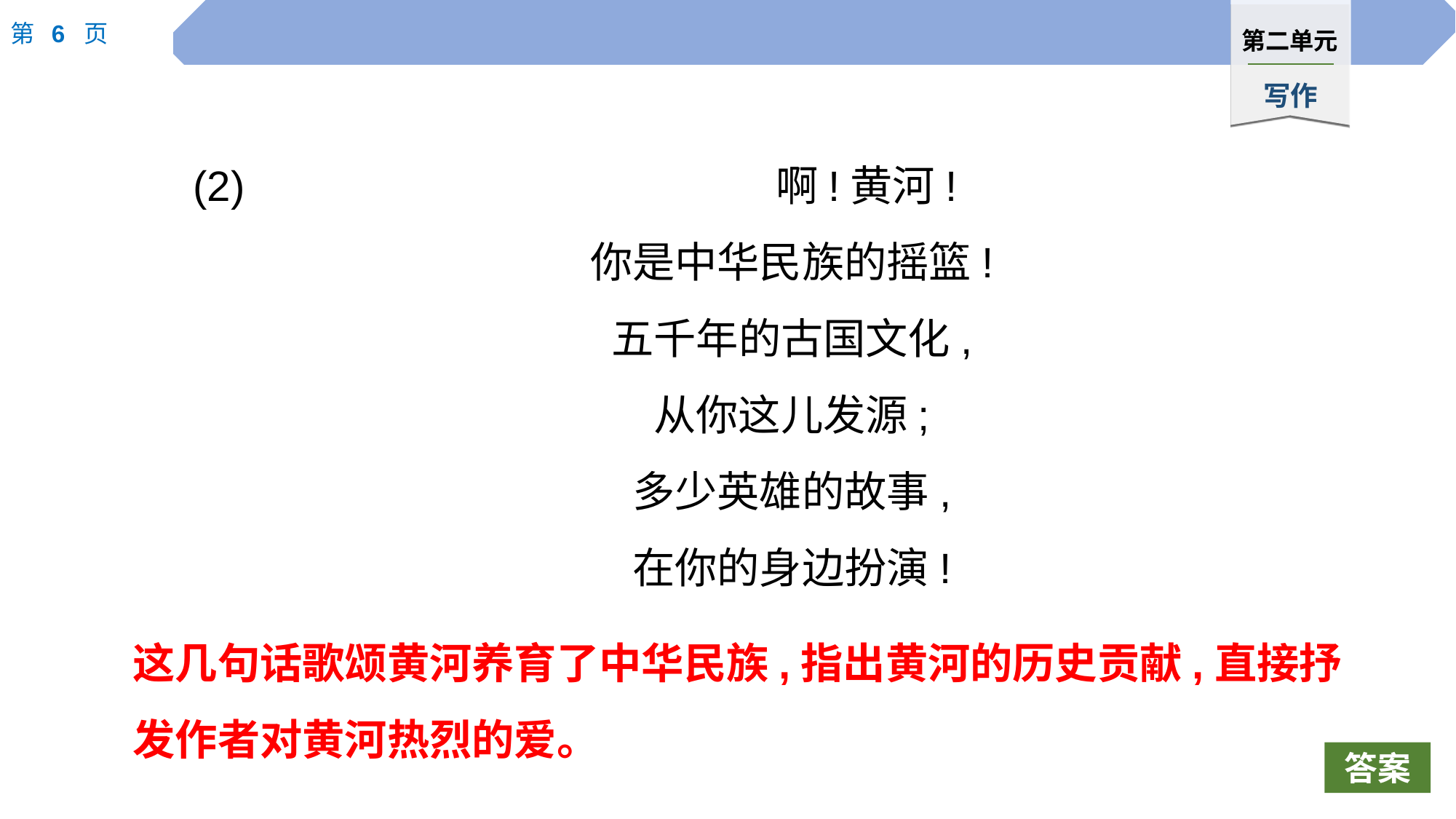

(2)                                            啊!黄河!
你是中华民族的摇篮!
五千年的古国文化,
从你这儿发源;
多少英雄的故事,
在你的身边扮演!
这几句话歌颂黄河养育了中华民族,指出黄河的历史贡献,直接抒发作者对黄河热烈的爱。
答案